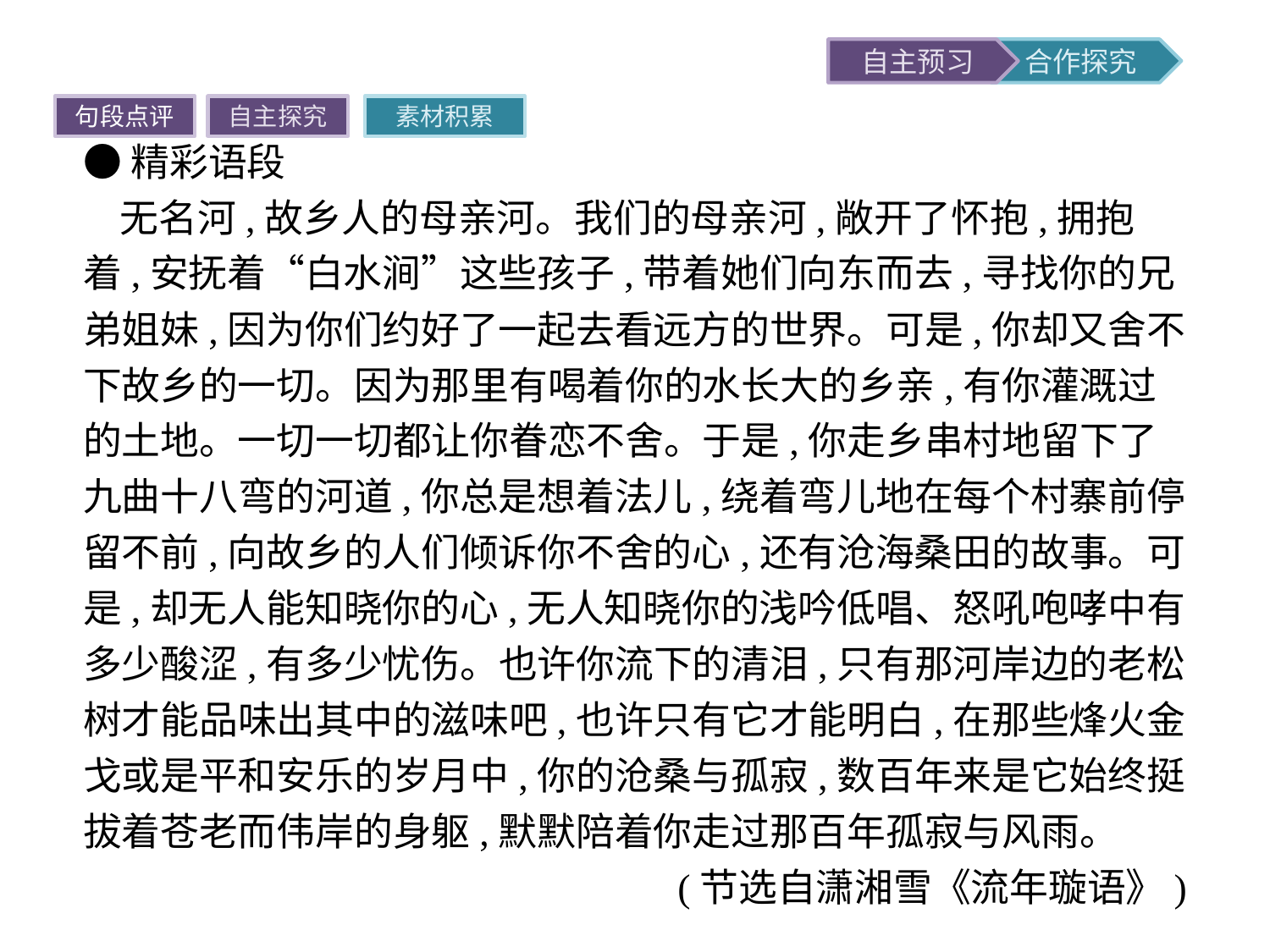

句段点评
自主探究
素材积累
●精彩语段
无名河,故乡人的母亲河。我们的母亲河,敞开了怀抱,拥抱着,安抚着“白水涧”这些孩子,带着她们向东而去,寻找你的兄弟姐妹,因为你们约好了一起去看远方的世界。可是,你却又舍不下故乡的一切。因为那里有喝着你的水长大的乡亲,有你灌溉过的土地。一切一切都让你眷恋不舍。于是,你走乡串村地留下了九曲十八弯的河道,你总是想着法儿,绕着弯儿地在每个村寨前停留不前,向故乡的人们倾诉你不舍的心,还有沧海桑田的故事。可是,却无人能知晓你的心,无人知晓你的浅吟低唱、怒吼咆哮中有多少酸涩,有多少忧伤。也许你流下的清泪,只有那河岸边的老松树才能品味出其中的滋味吧,也许只有它才能明白,在那些烽火金戈或是平和安乐的岁月中,你的沧桑与孤寂,数百年来是它始终挺拔着苍老而伟岸的身躯,默默陪着你走过那百年孤寂与风雨。
(节选自潇湘雪《流年璇语》)